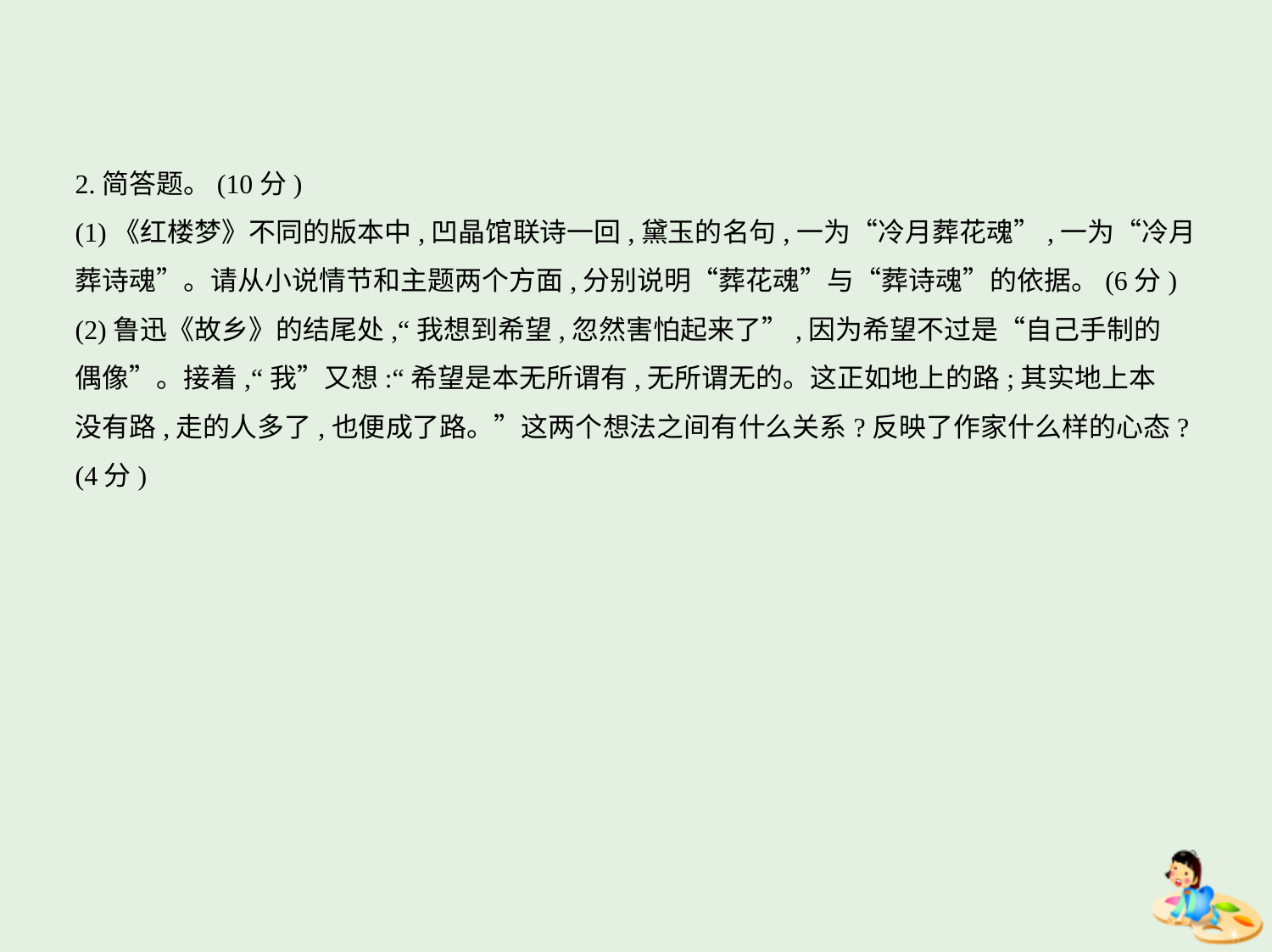

2.简答题。(10分)
(1)《红楼梦》不同的版本中,凹晶馆联诗一回,黛玉的名句,一为“冷月葬花魂”,一为“冷月
葬诗魂”。请从小说情节和主题两个方面,分别说明“葬花魂”与“葬诗魂”的依据。(6分)
(2)鲁迅《故乡》的结尾处,“我想到希望,忽然害怕起来了”,因为希望不过是“自己手制的
偶像”。接着,“我”又想:“希望是本无所谓有,无所谓无的。这正如地上的路;其实地上本
没有路,走的人多了,也便成了路。”这两个想法之间有什么关系?反映了作家什么样的心态?
(4分)